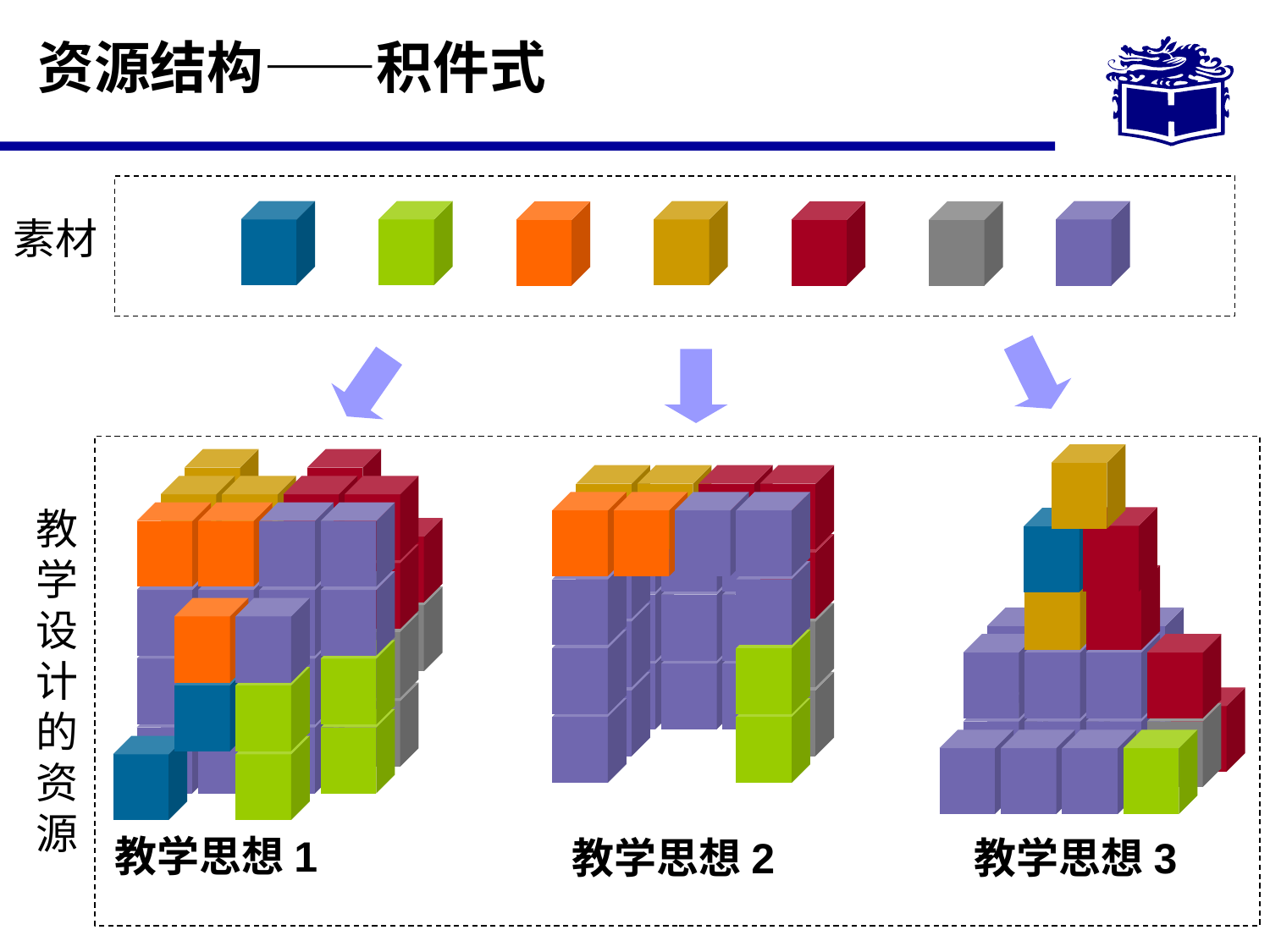

# 资源结构——积件式

素材

教学设计的资源
教学思想1
教学思想2
教学思想3